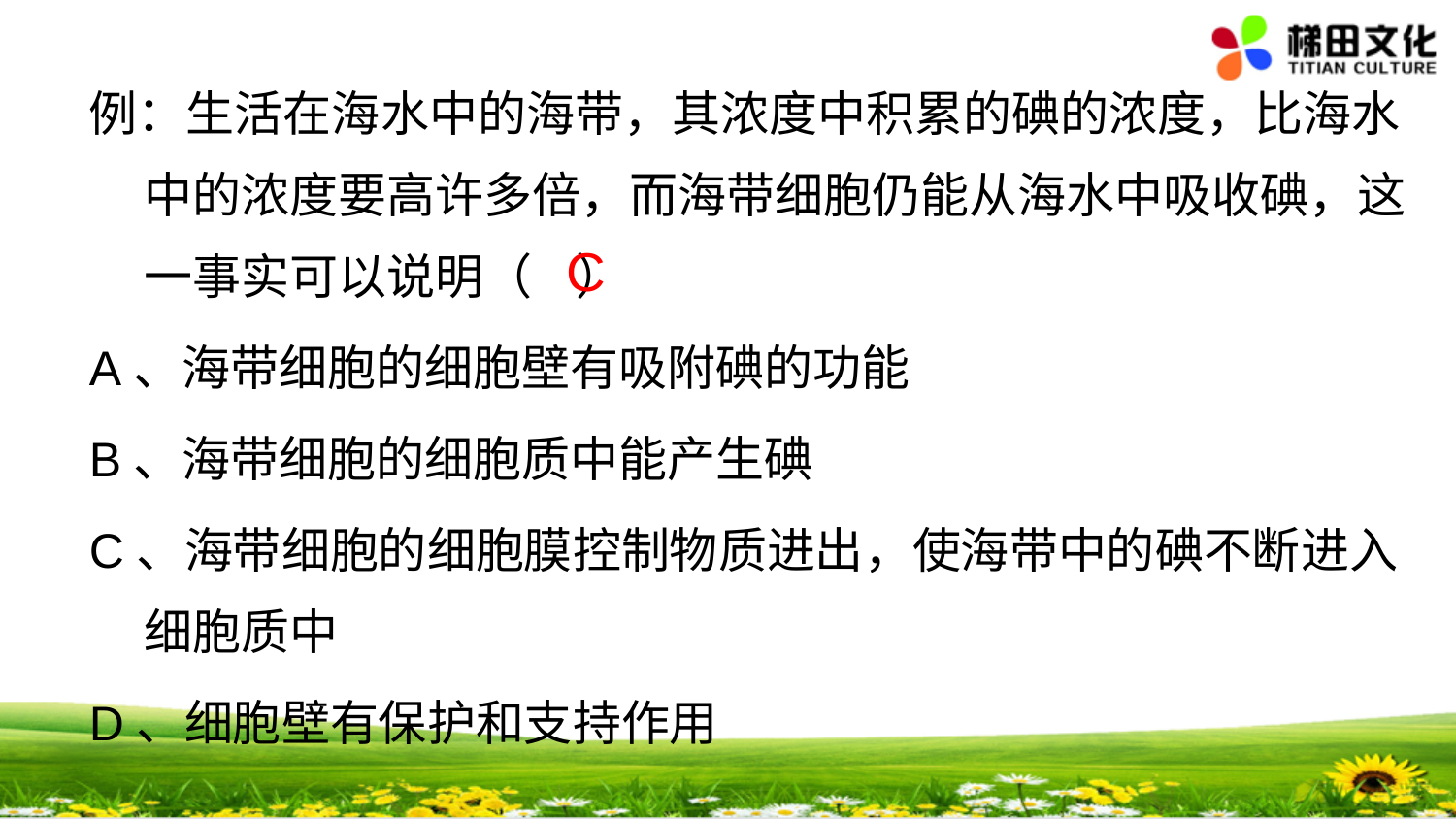

例：生活在海水中的海带，其浓度中积累的碘的浓度，比海水中的浓度要高许多倍，而海带细胞仍能从海水中吸收碘，这一事实可以说明（    ）
A、海带细胞的细胞壁有吸附碘的功能
B、海带细胞的细胞质中能产生碘
C、海带细胞的细胞膜控制物质进出，使海带中的碘不断进入细胞质中
D、细胞壁有保护和支持作用
C